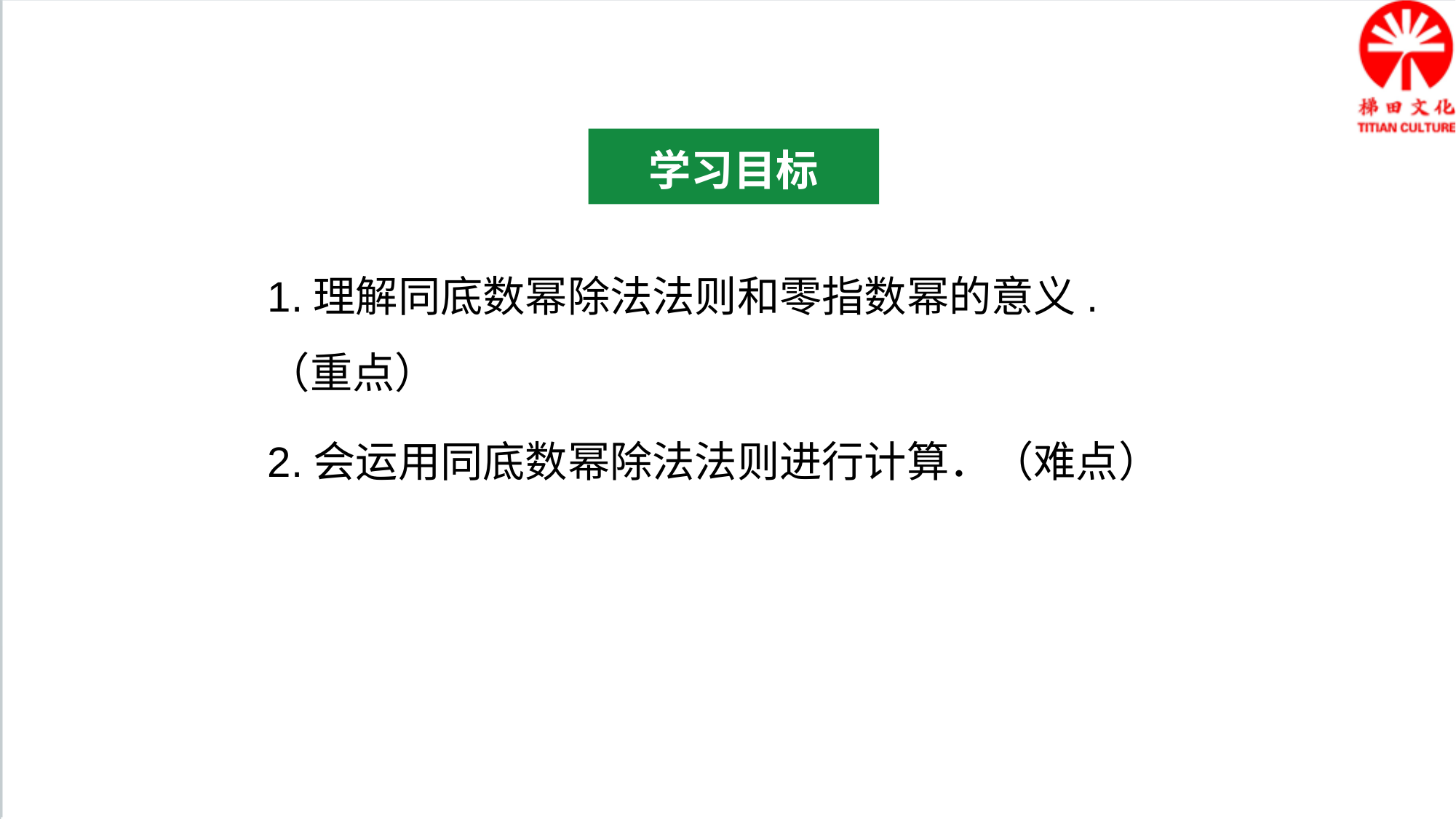

学习目标
1.理解同底数幂除法法则和零指数幂的意义.
（重点）
2.会运用同底数幂除法法则进行计算．（难点）